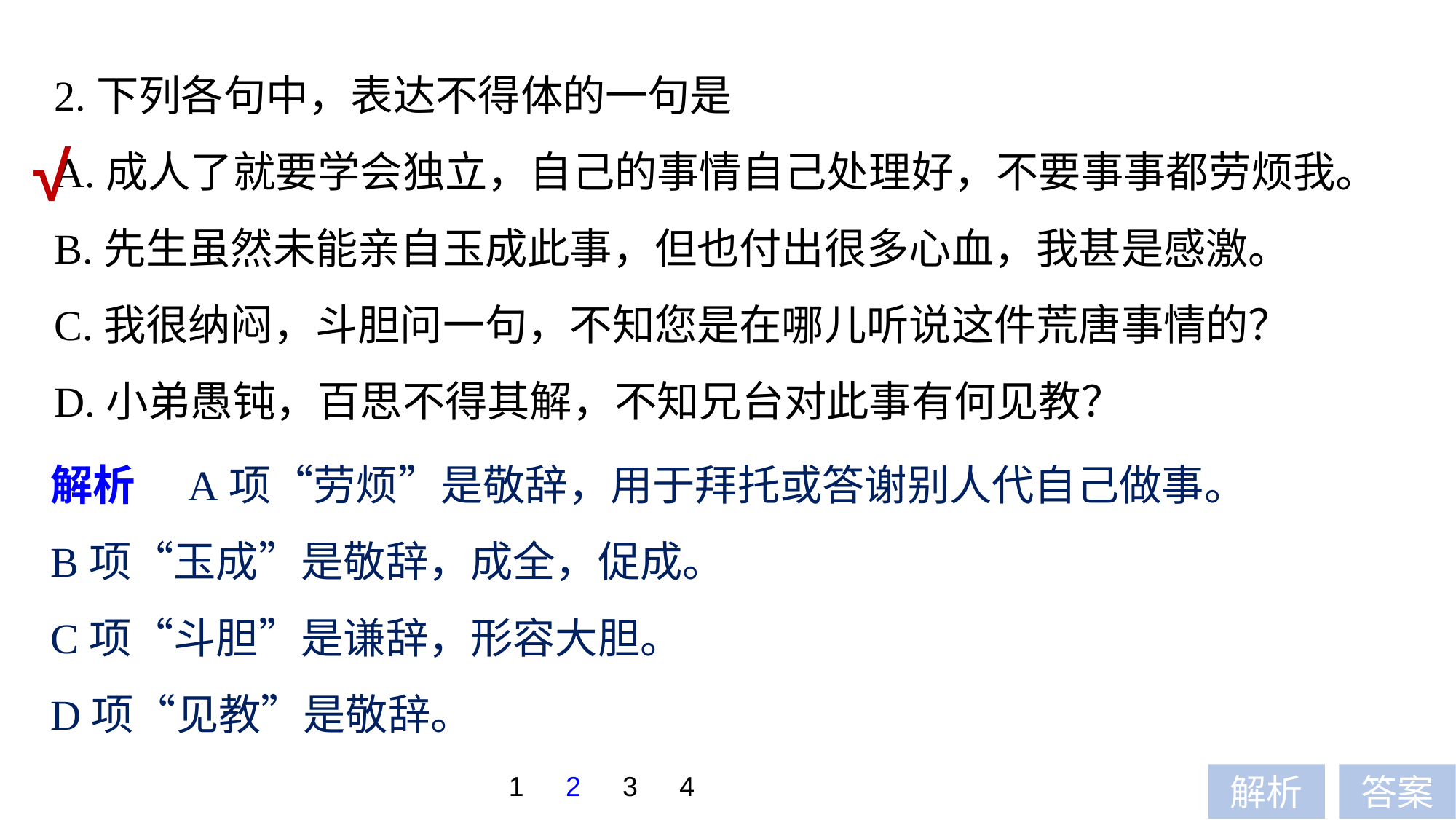

2.下列各句中，表达不得体的一句是
A.成人了就要学会独立，自己的事情自己处理好，不要事事都劳烦我。
B.先生虽然未能亲自玉成此事，但也付出很多心血，我甚是感激。
C.我很纳闷，斗胆问一句，不知您是在哪儿听说这件荒唐事情的？
D.小弟愚钝，百思不得其解，不知兄台对此事有何见教？
√
解析　A项“劳烦”是敬辞，用于拜托或答谢别人代自己做事。
B项“玉成”是敬辞，成全，促成。
C项“斗胆”是谦辞，形容大胆。
D项“见教”是敬辞。
1
2
3
4
解析
答案